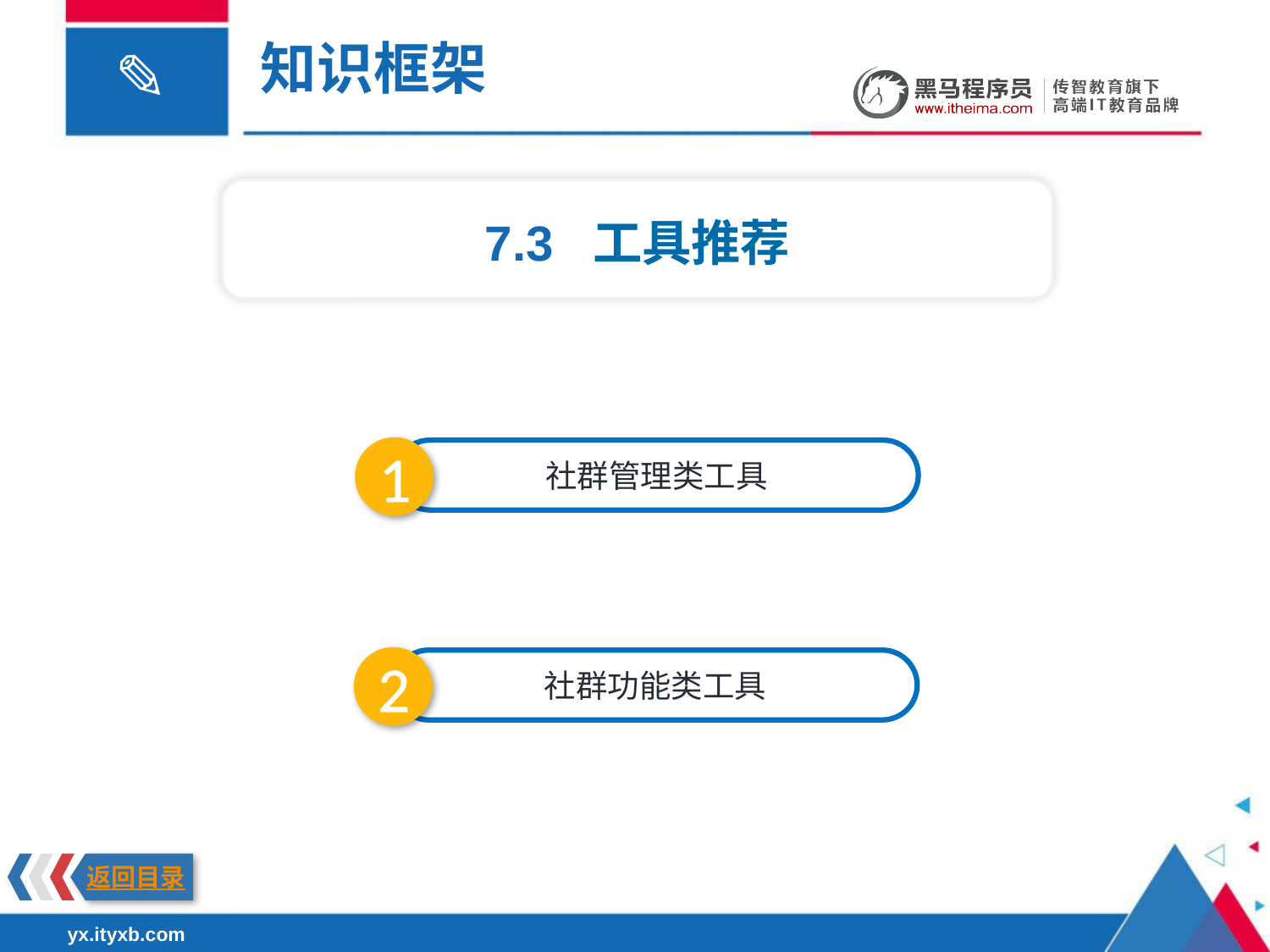

知识框架

7.3  工具推荐
1
社群管理类工具
2
社群功能类工具

返回目录